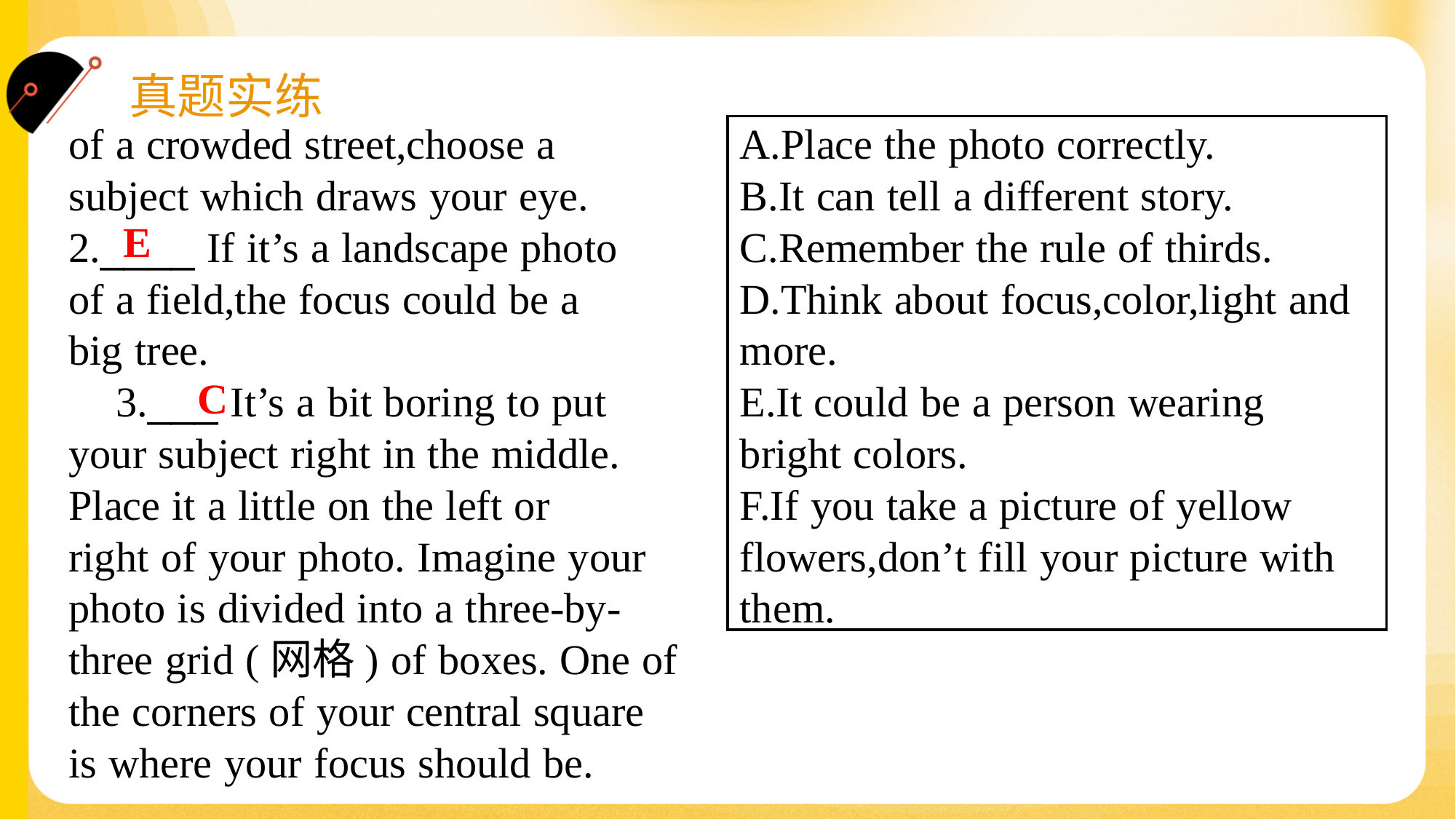

A.Place the photo correctly.
B.It can tell a different story.
C.Remember the rule of thirds.
D.Think about focus,color,light and
more.
E.It could be a person wearing
bright colors.
F.If you take a picture of yellow
flowers,don’t fill your picture with
them.
of a crowded street,choose a
subject which draws your eye.
2.____ If it’s a landscape photo
of a field,the focus could be a
big tree.
    3.___ It’s a bit boring to put
your subject right in the middle.
Place it a little on the left or
right of your photo. Imagine your
photo is divided into a three-by-
three grid (网格) of boxes. One of
the corners of your central square
is where your focus should be.

E
C